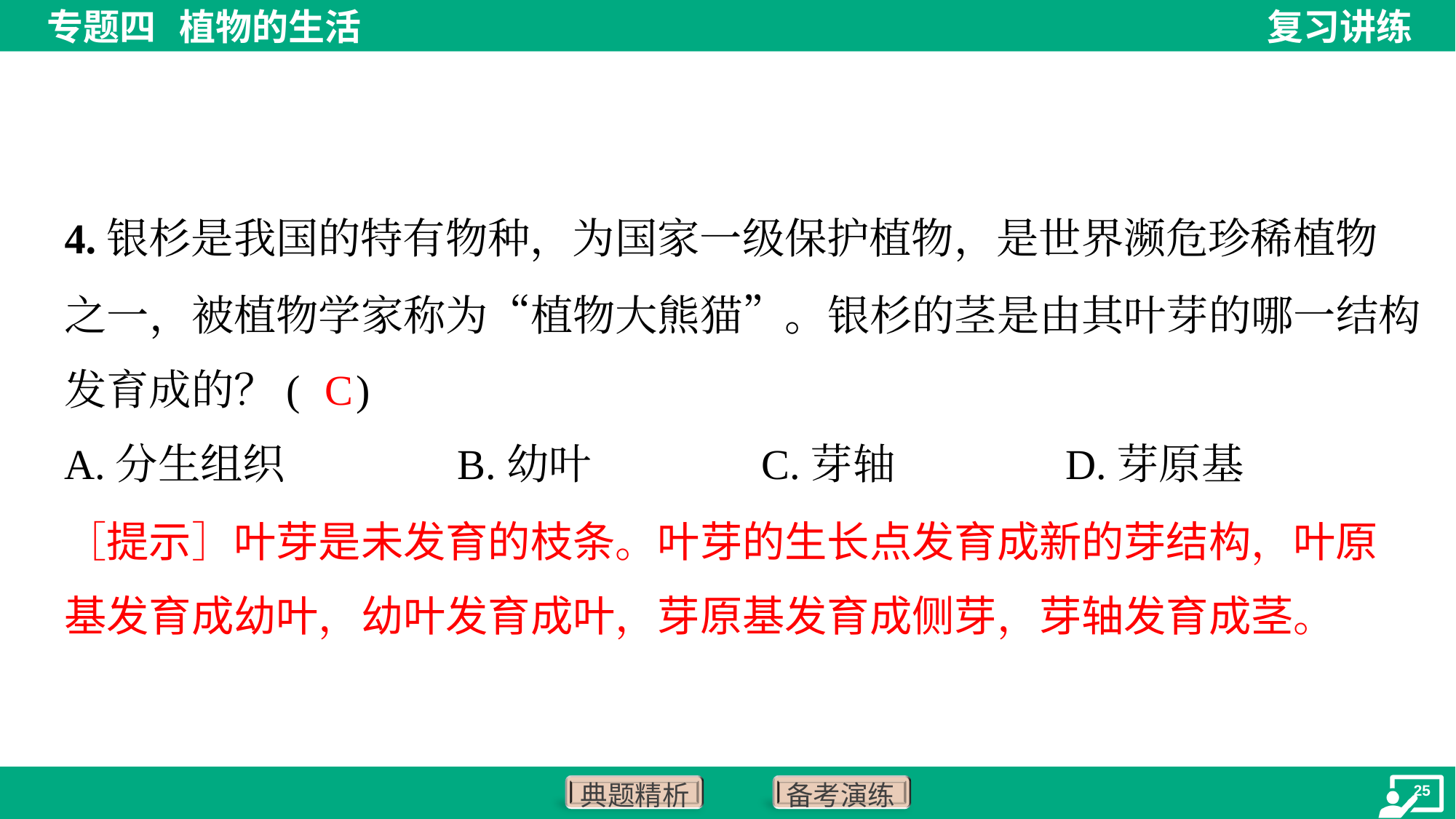

4.银杉是我国的特有物种，为国家一级保护植物，是世界濒危珍稀植物
之一，被植物学家称为“植物大熊猫”。银杉的茎是由其叶芽的哪一结构
发育成的？(     )
C
A.分生组织	B.幼叶	C.芽轴	D.芽原基
［提示］叶芽是未发育的枝条。叶芽的生长点发育成新的芽结构，叶原
基发育成幼叶，幼叶发育成叶，芽原基发育成侧芽，芽轴发育成茎。